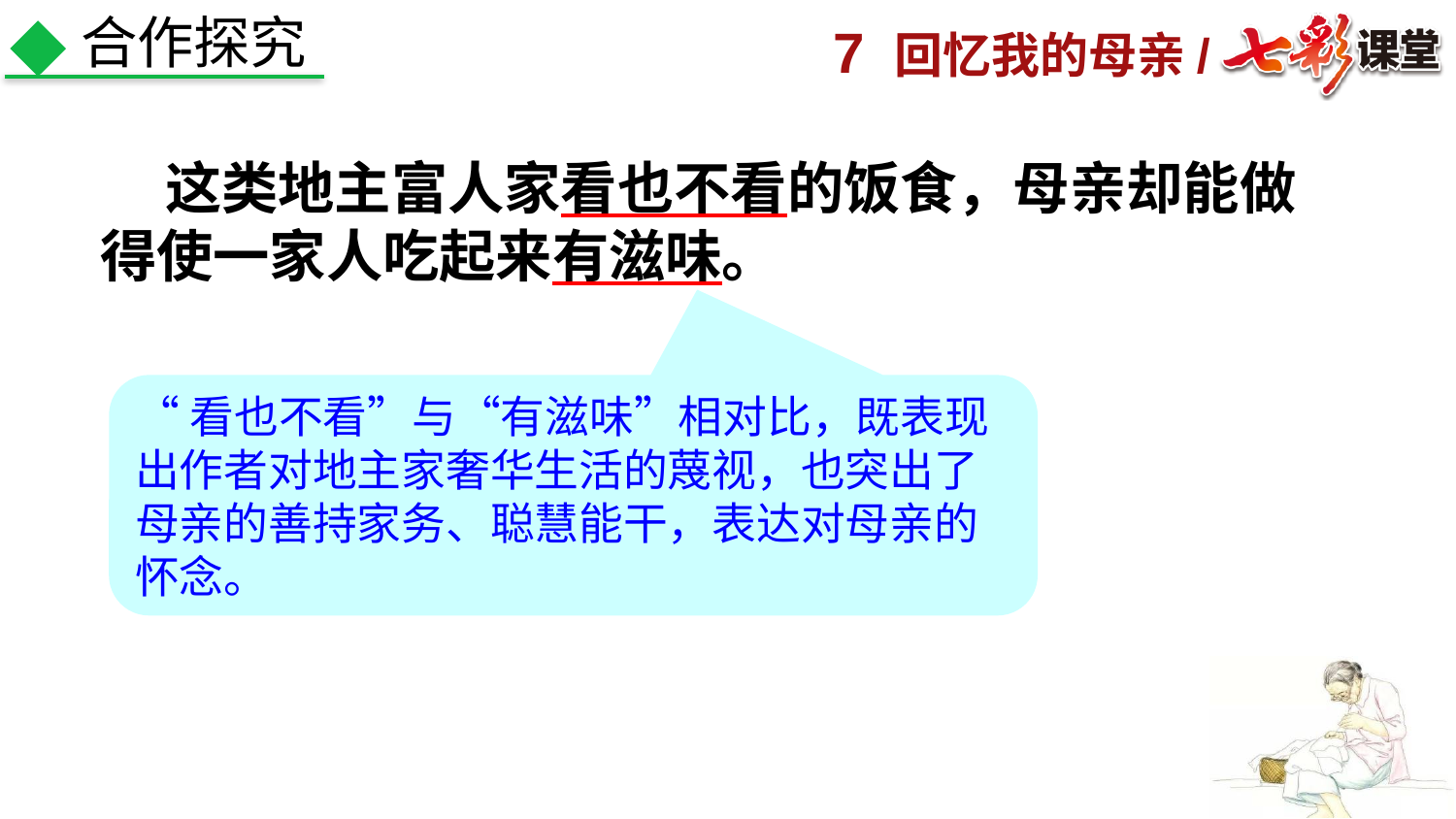

合作探究

    这类地主富人家看也不看的饭食，母亲却能做得使一家人吃起来有滋味。
“看也不看”与“有滋味”相对比，既表现出作者对地主家奢华生活的蔑视，也突出了母亲的善持家务、聪慧能干，表达对母亲的怀念。